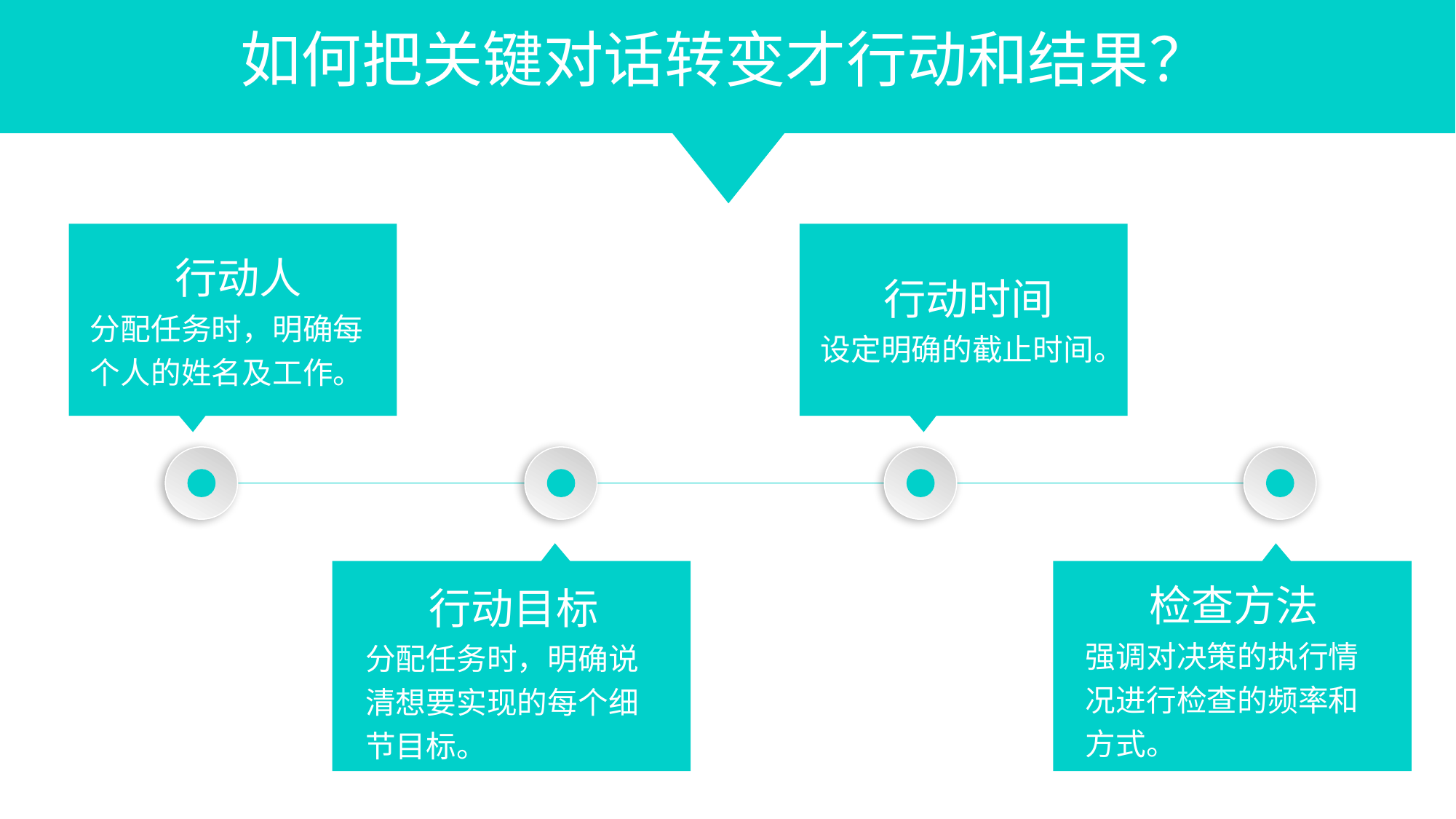

如何把关键对话转变才行动和结果？

行动人
分配任务时，明确每个人的姓名及工作。
行动时间
设定明确的截止时间。

检查方法
强调对决策的执行情况进行检查的频率和方式。
行动目标
分配任务时，明确说清想要实现的每个细节目标。